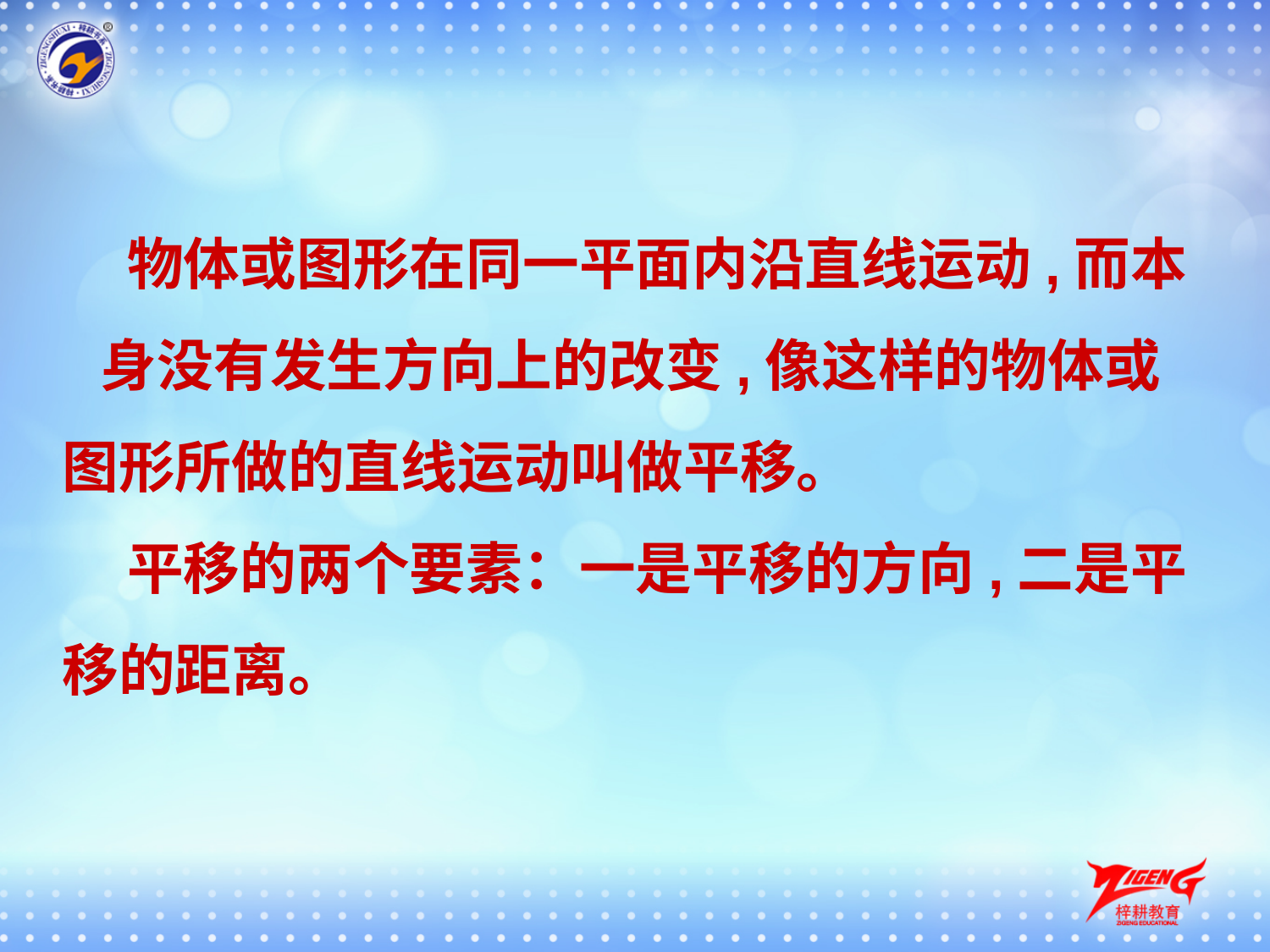

物体或图形在同一平面内沿直线运动,而本    身没有发生方向上的改变,像这样的物体或图形所做的直线运动叫做平移。
    平移的两个要素：一是平移的方向,二是平移的距离。